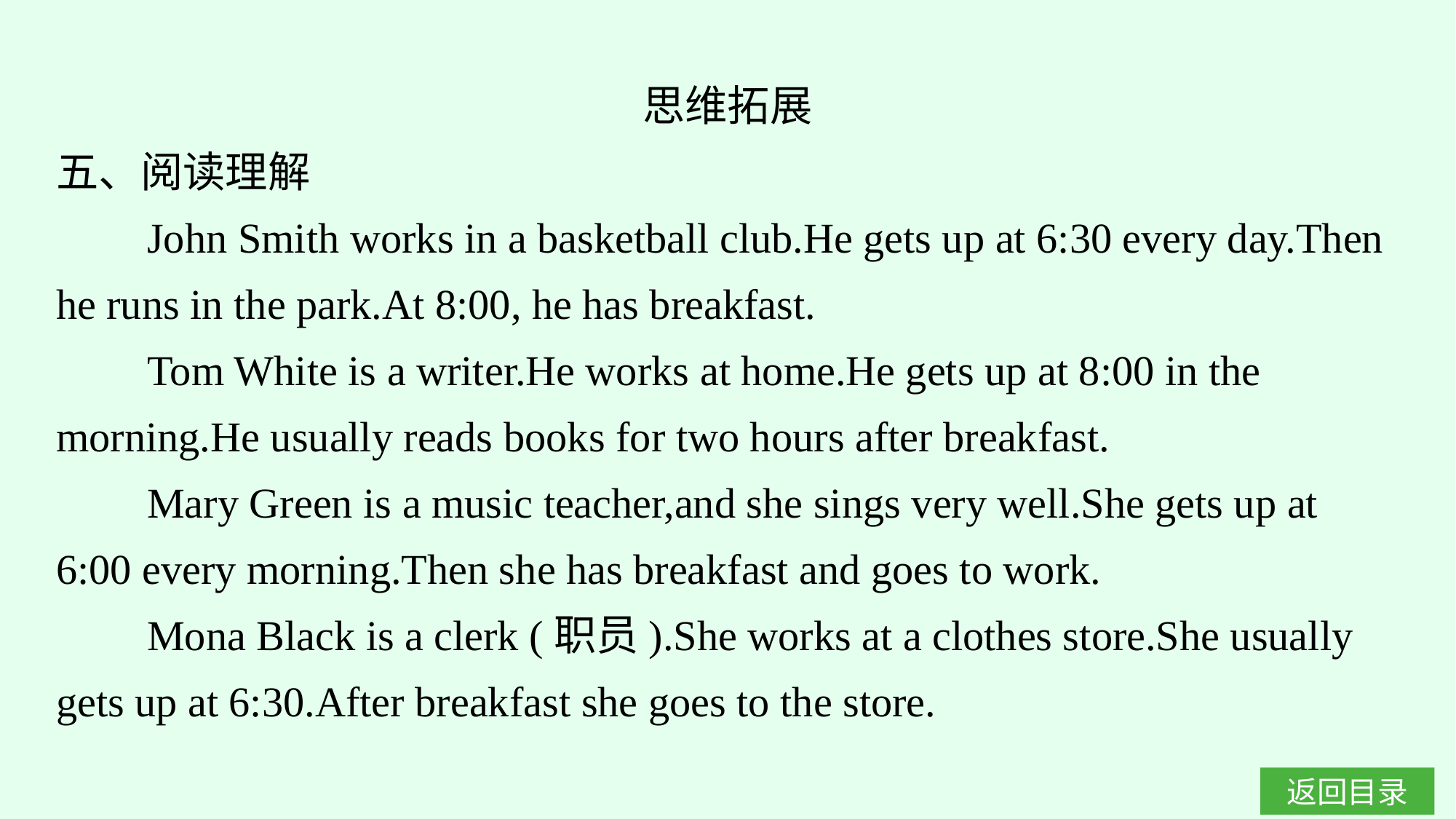

思维拓展
五、阅读理解
John Smith works in a basketball club.He gets up at 6:30 every day.Then he runs in the park.At 8:00, he has breakfast.
Tom White is a writer.He works at home.He gets up at 8:00 in the morning.He usually reads books for two hours after breakfast.
Mary Green is a music teacher,and she sings very well.She gets up at 6:00 every morning.Then she has breakfast and goes to work.
Mona Black is a clerk (职员).She works at a clothes store.She usually gets up at 6:30.After breakfast she goes to the store.